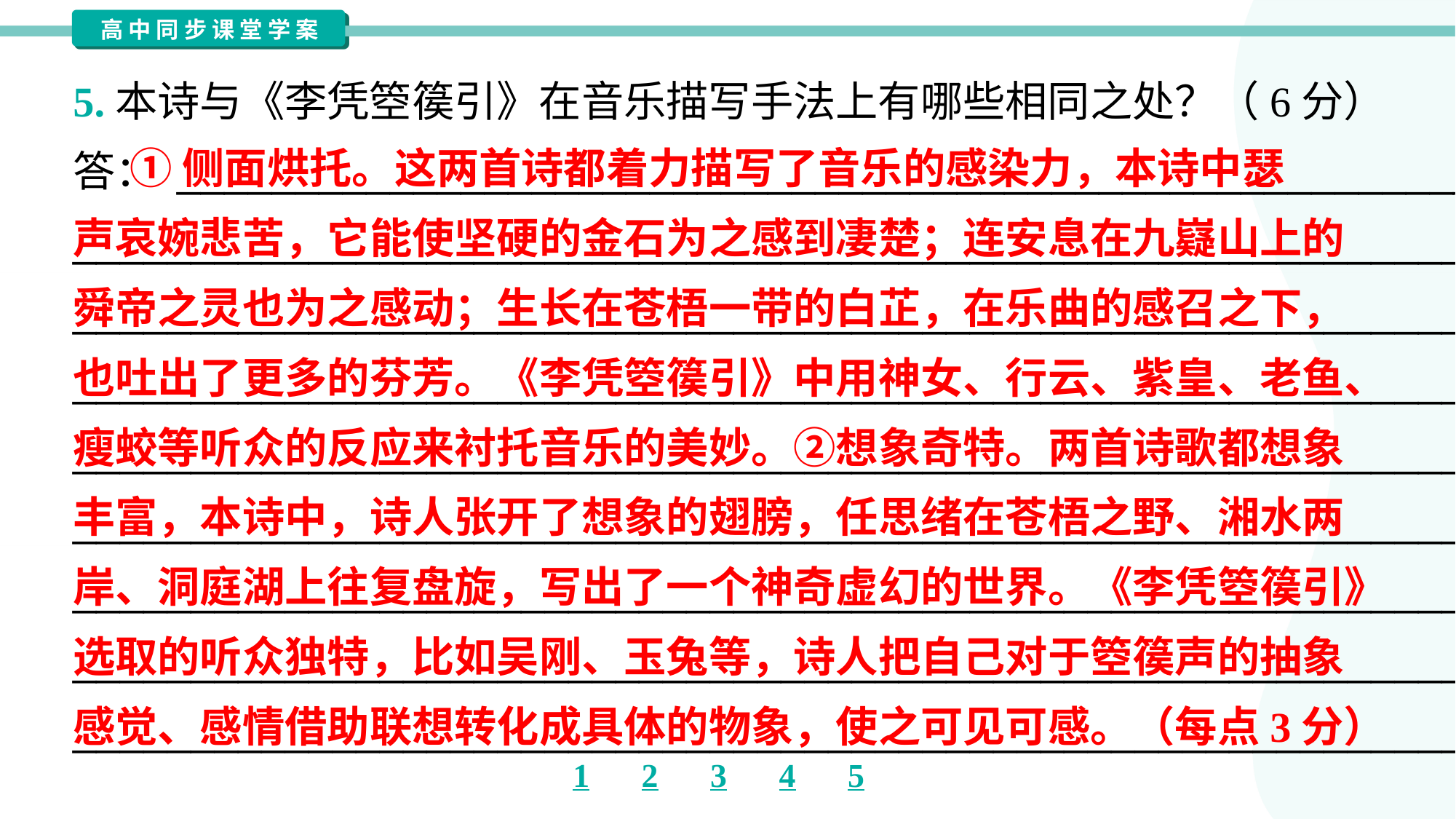

5.本诗与《李凭箜篌引》在音乐描写手法上有哪些相同之处？（6分）
答： ________________________________________________________
_____________________________________________________________
_____________________________________________________________
_____________________________________________________________
_____________________________________________________________
_____________________________________________________________
_____________________________________________________________
_____________________________________________________________
_____________________________________________________________
      ①侧面烘托。这两首诗都着力描写了音乐的感染力，本诗中瑟
声哀婉悲苦，它能使坚硬的金石为之感到凄楚；连安息在九嶷山上的
舜帝之灵也为之感动；生长在苍梧一带的白芷，在乐曲的感召之下，
也吐出了更多的芬芳。《李凭箜篌引》中用神女、行云、紫皇、老鱼、
瘦蛟等听众的反应来衬托音乐的美妙。②想象奇特。两首诗歌都想象
丰富，本诗中，诗人张开了想象的翅膀，任思绪在苍梧之野、湘水两
岸、洞庭湖上往复盘旋，写出了一个神奇虚幻的世界。《李凭箜篌引》
选取的听众独特，比如吴刚、玉兔等，诗人把自己对于箜篌声的抽象
感觉、感情借助联想转化成具体的物象，使之可见可感。（每点3分）